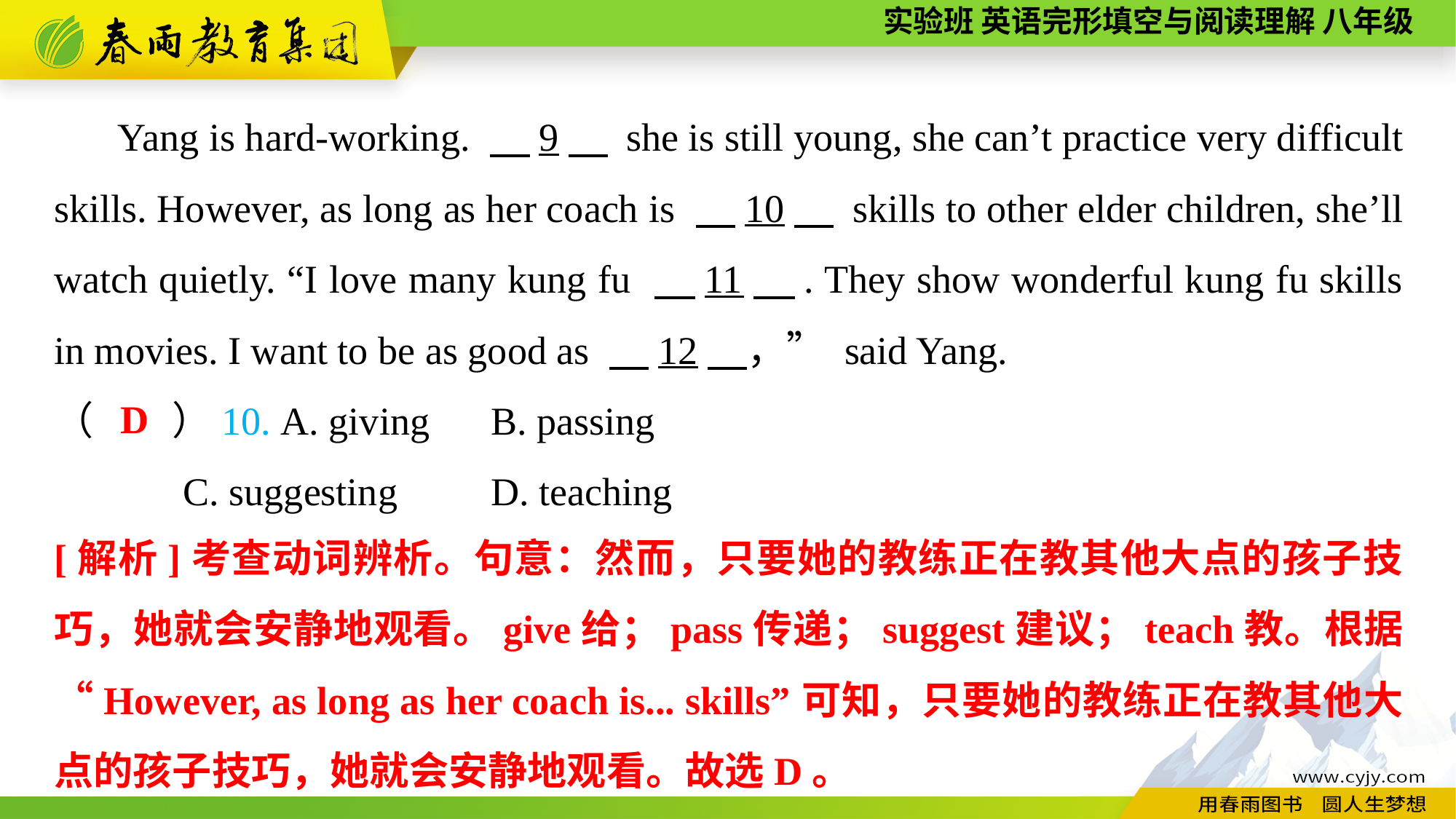

Yang is hard-working. 　9　 she is still young, she can’t practice very difficult skills. However, as long as her coach is 　10　 skills to other elder children, she’ll watch quietly. “I love many kung fu 　11　. They show wonderful kung fu skills in movies. I want to be as good as 　12　，” said Yang.
（　　）10. A. giving	B. passing
	  C. suggesting	D. teaching
D
[解析]考查动词辨析。句意：然而，只要她的教练正在教其他大点的孩子技巧，她就会安静地观看。give给；pass传递；suggest建议；teach教。根据“However, as long as her coach is... skills”可知，只要她的教练正在教其他大点的孩子技巧，她就会安静地观看。故选D。